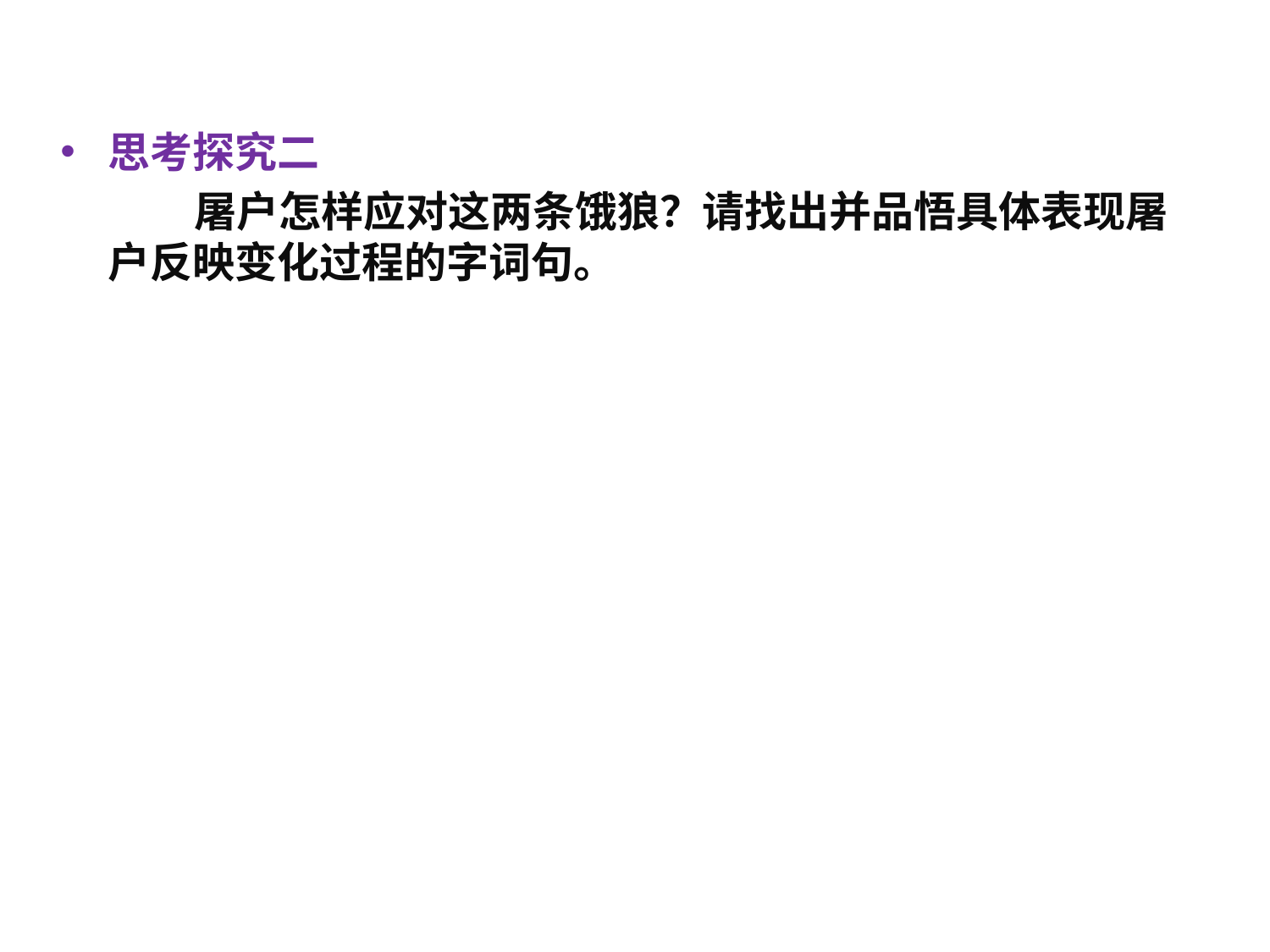

思考探究二
             屠户怎样应对这两条饿狼？请找出并品悟具体表现屠户反映变化过程的字词句。